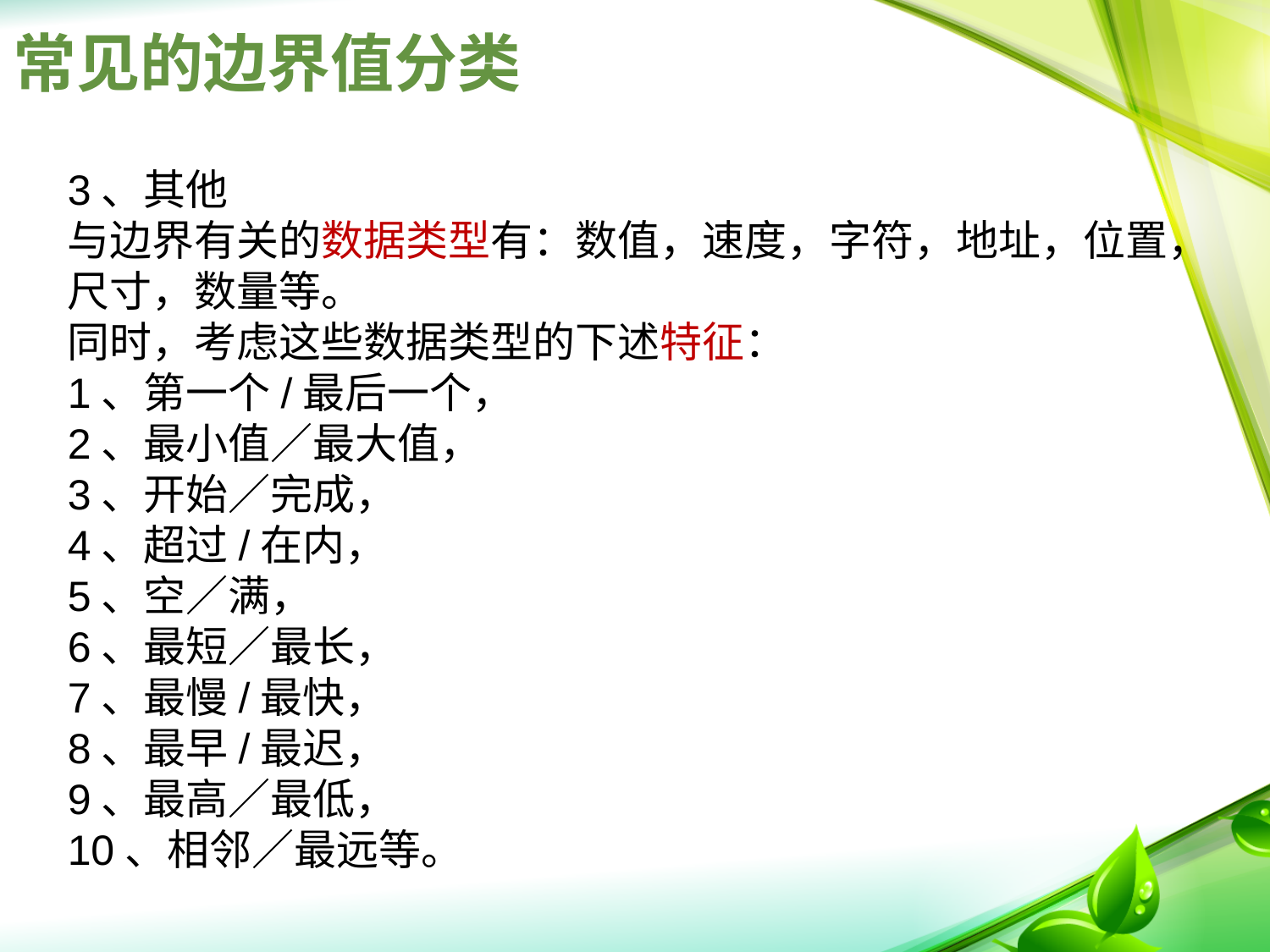

常见的边界值分类
3、其他
与边界有关的数据类型有：数值，速度，字符，地址，位置，尺寸，数量等。
同时，考虑这些数据类型的下述特征：
1、第一个/最后一个，
2、最小值／最大值，
3、开始／完成，
4、超过/在内，
5、空／满，
6、最短／最长，
7、最慢/最快，
8、最早/最迟，
9、最高／最低，
10、相邻／最远等。